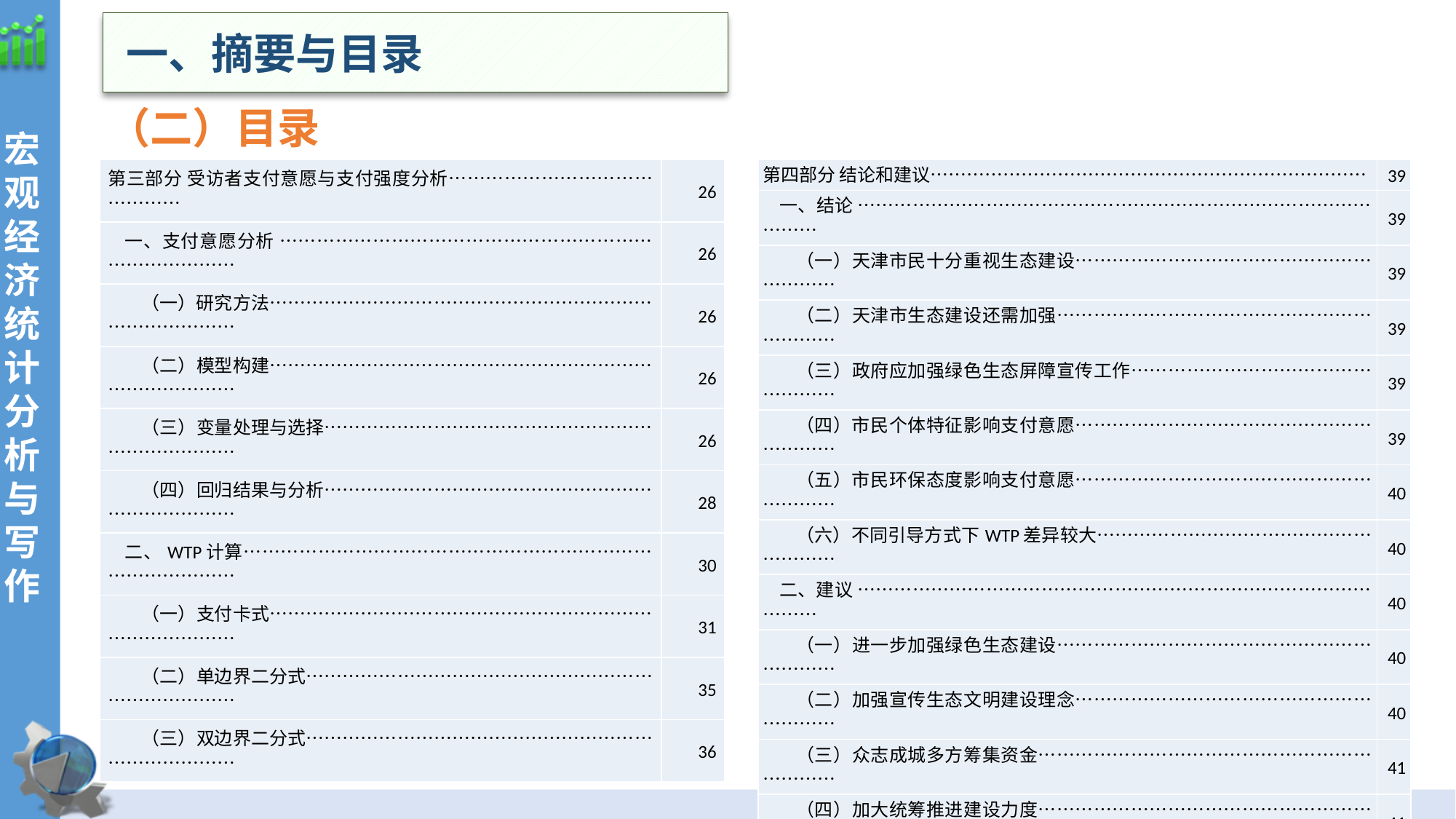

一、摘要与目录
（二）目录

| 第三部分 受访者支付意愿与支付强度分析……………………………………… | 26 |
| --- | --- |
| 一、支付意愿分析 ……………………………………………………………………… | 26 |
| （一）研究方法………………………………………………………………………… | 26 |
| （二）模型构建………………………………………………………………………… | 26 |
| （三）变量处理与选择………………………………………………………………… | 26 |
| （四）回归结果与分析………………………………………………………………… | 28 |
| 二、WTP计算…………………………………………………………………………… | 30 |
| （一）支付卡式………………………………………………………………………… | 31 |
| （二）单边界二分式…………………………………………………………………… | 35 |
| （三）双边界二分式…………………………………………………………………… | 36 |
| 第四部分 结论和建议……………………………………………………………… | 39 |
| --- | --- |
| 一、结论 ………………………………………………………………………………… | 39 |
| （一）天津市民十分重视生态建设…………………………………………………… | 39 |
| （二）天津市生态建设还需加强……………………………………………………… | 39 |
| （三）政府应加强绿色生态屏障宣传工作…………………………………………… | 39 |
| （四）市民个体特征影响支付意愿…………………………………………………… | 39 |
| （五）市民环保态度影响支付意愿…………………………………………………… | 40 |
| （六）不同引导方式下WTP差异较大………………………………………………… | 40 |
| 二、建议 ………………………………………………………………………………… | 40 |
| （一）进一步加强绿色生态建设……………………………………………………… | 40 |
| （二）加强宣传生态文明建设理念…………………………………………………… | 40 |
| （三）众志成城多方筹集资金………………………………………………………… | 41 |
| （四）加大统筹推进建设力度………………………………………………………… | 41 |
| （五）建立混合式财政转移支付体系………………………………………………… | 41 |
| （六）实现多样化支付选择途径……………………………………………………… | 42 |
| （七）健全和完善公众生态参与制度………………………………………………… | 42 |
| 参考文献 …………………………………………………………………………… | 43 |
| 附录 ………………………………………………………………………………… | 45 |

43